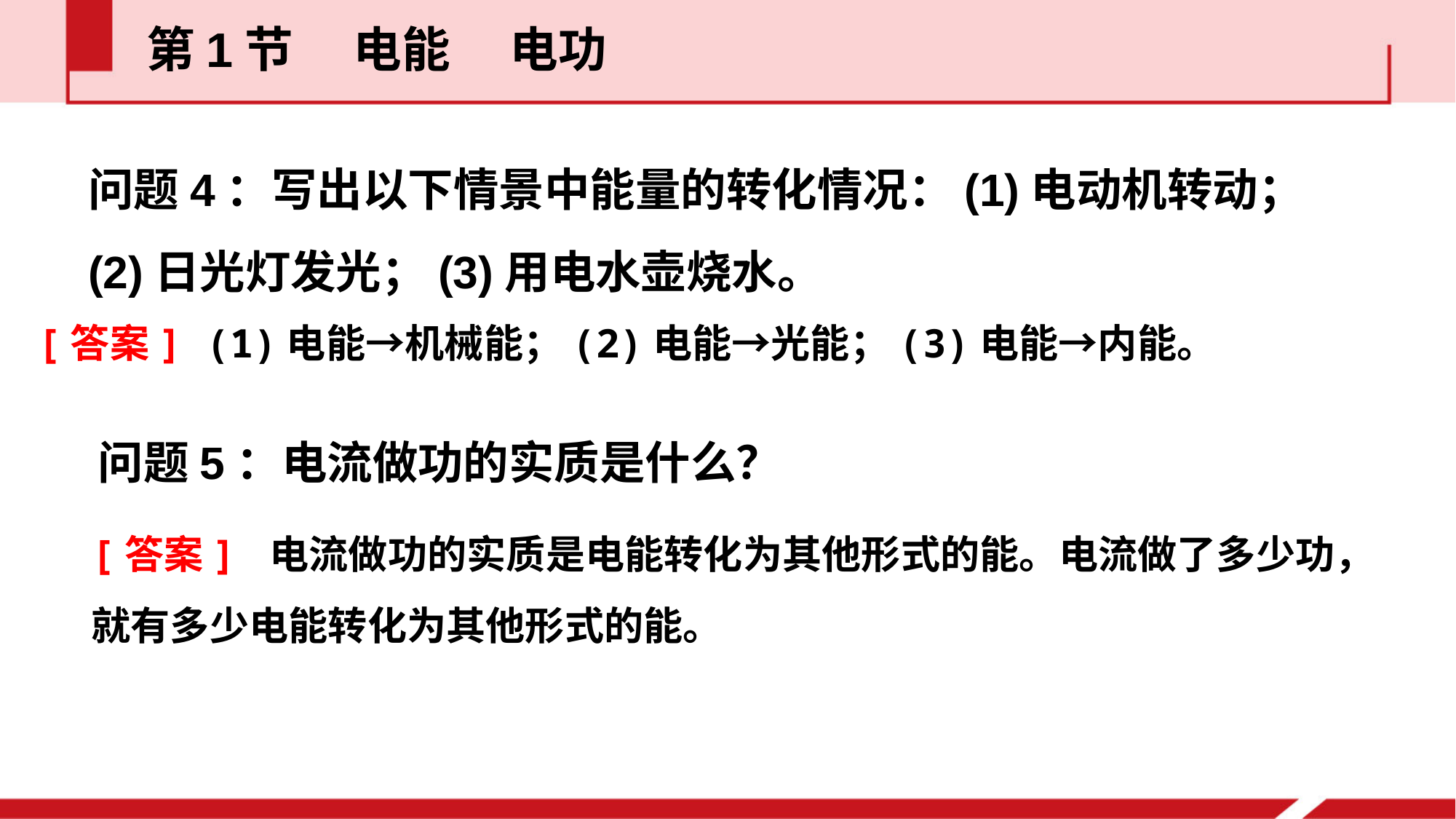

第1节  电能  电功
问题4：写出以下情景中能量的转化情况：(1)电动机转动；(2)日光灯发光；(3)用电水壶烧水。
[答案] (1)电能→机械能；(2)电能→光能；(3)电能→内能。
问题5：电流做功的实质是什么？
[答案] 电流做功的实质是电能转化为其他形式的能。电流做了多少功，就有多少电能转化为其他形式的能。